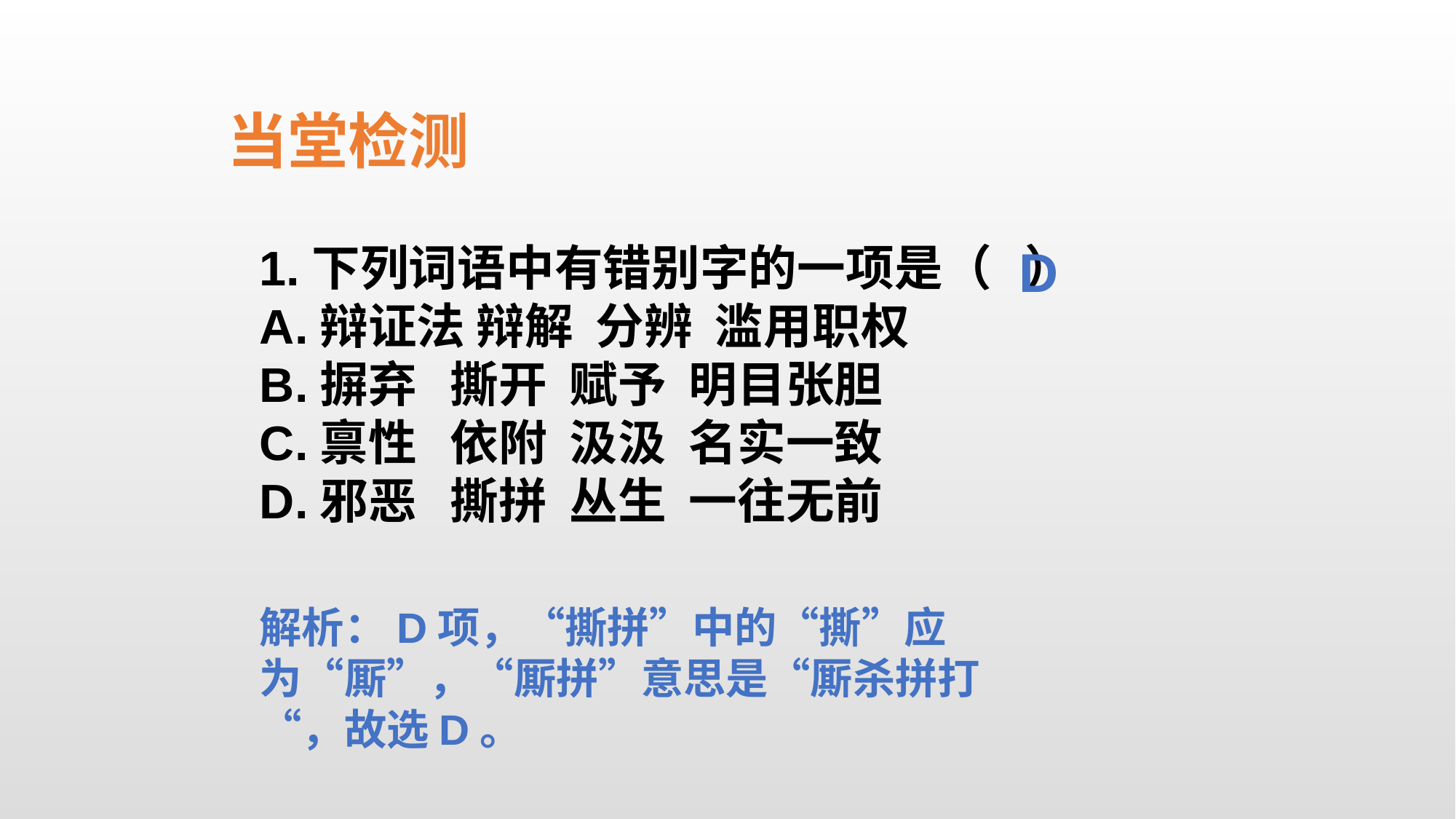

当堂检测
1.下列词语中有错别字的一项是（   ）
A.辩证法 辩解  分辨  滥用职权
B.摒弃   撕开  赋予  明目张胆
C.禀性   依附  汲汲  名实一致
D.邪恶   撕拼  丛生  一往无前
D
解析：D项，“撕拼”中的“撕”应为“厮”，“厮拼”意思是“厮杀拼打“，故选D。